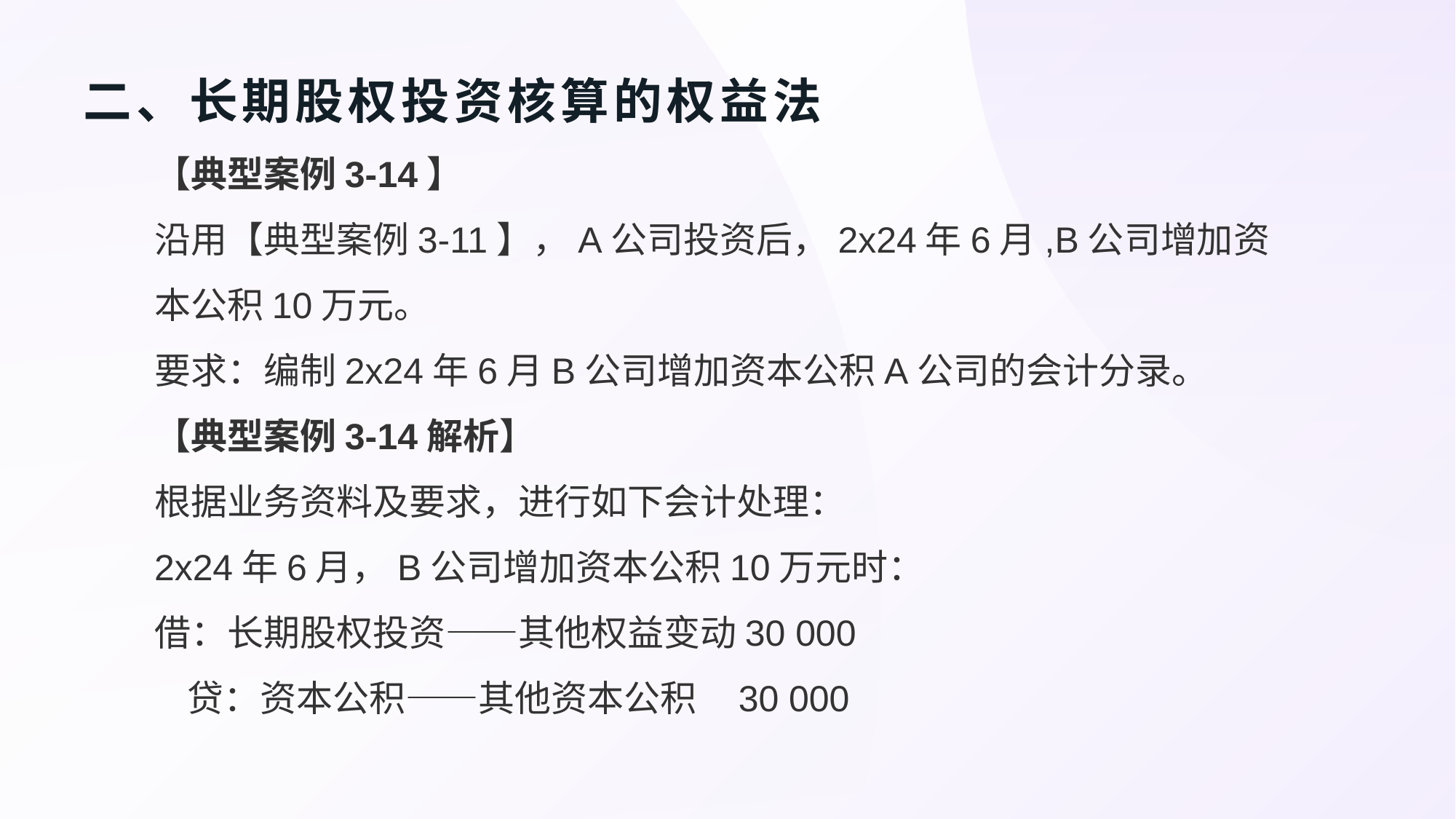

# 二、长期股权投资核算的权益法
【典型案例3-14】
沿用【典型案例3-11】，A公司投资后，2x24年6月,B公司增加资本公积10万元。
要求：编制2x24年6月B公司增加资本公积A公司的会计分录。
【典型案例3-14解析】
根据业务资料及要求，进行如下会计处理：
2x24年6月，B公司增加资本公积10万元时：
借：长期股权投资——其他权益变动30 000
   贷：资本公积——其他资本公积    30 000